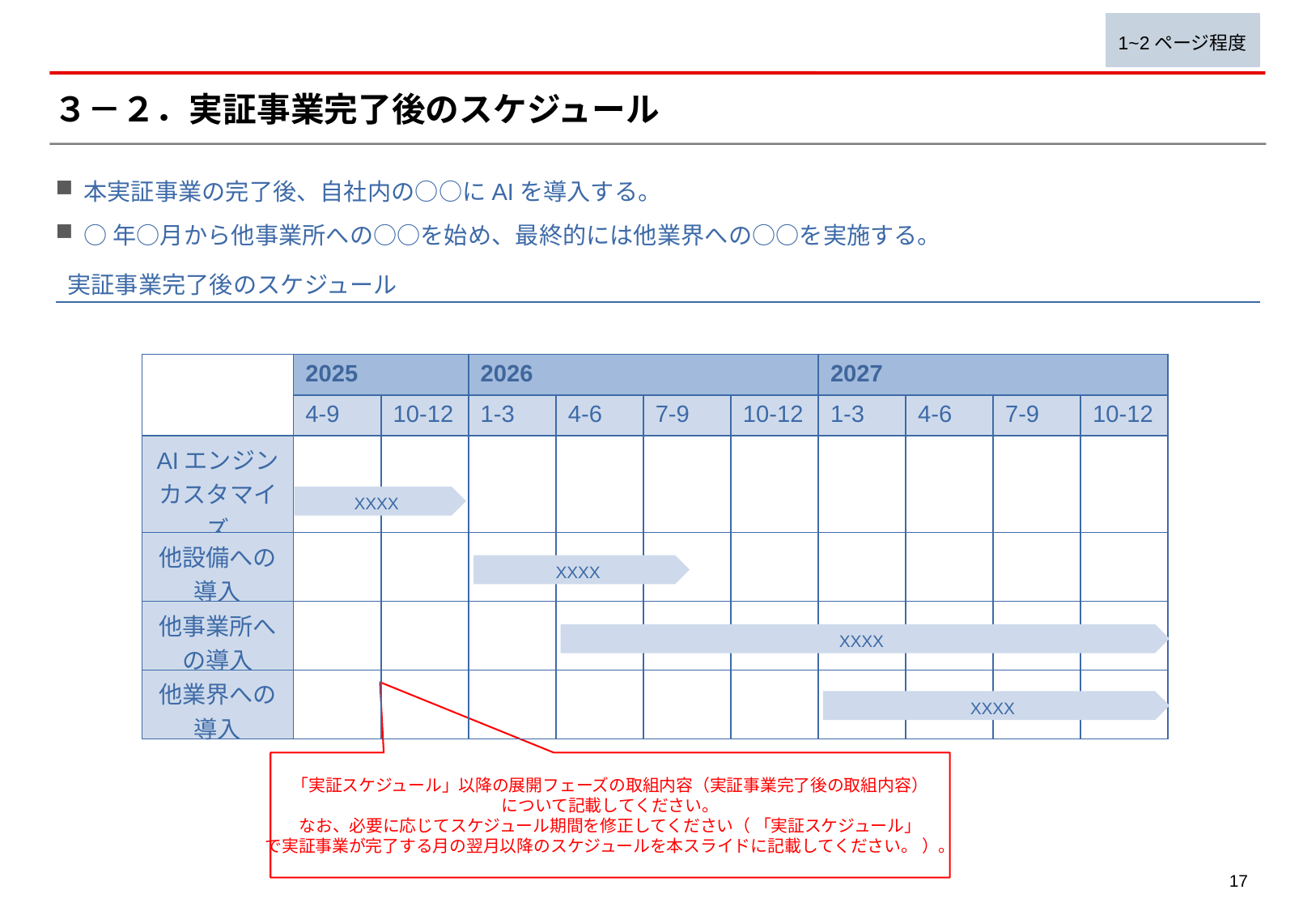

1~2ページ程度
# ３－２．実証事業完了後のスケジュール
本実証事業の完了後、自社内の○○にAIを導入する。
○年○月から他事業所への○○を始め、最終的には他業界への○○を実施する。
実証事業完了後のスケジュール
|  | 2025 |  | 2026 |  |  |  | 2027 |  |  |  |
| --- | --- | --- | --- | --- | --- | --- | --- | --- | --- | --- |
|  | 4-9 | 10-12 | 1-3 | 4-6 | 7-9 | 10-12 | 1-3 | 4-6 | 7-9 | 10-12 |
| AIエンジン カスタマイズ |  |  |  |  |  |  |  |  |  |  |
| 他設備への 導入 |  |  |  |  |  |  |  |  |  |  |
| 他事業所への導入 |  |  |  |  |  |  |  |  |  |  |
| 他業界への 導入 |  |  |  |  |  |  |  |  |  |  |
XXXX
XXXX
XXXX
XXXX
「実証スケジュール」以降の展開フェーズの取組内容（実証事業完了後の取組内容）
について記載してください。
なお、必要に応じてスケジュール期間を修正してください（ 「実証スケジュール」
で実証事業が完了する月の翌月以降のスケジュールを本スライドに記載してください。 ）。